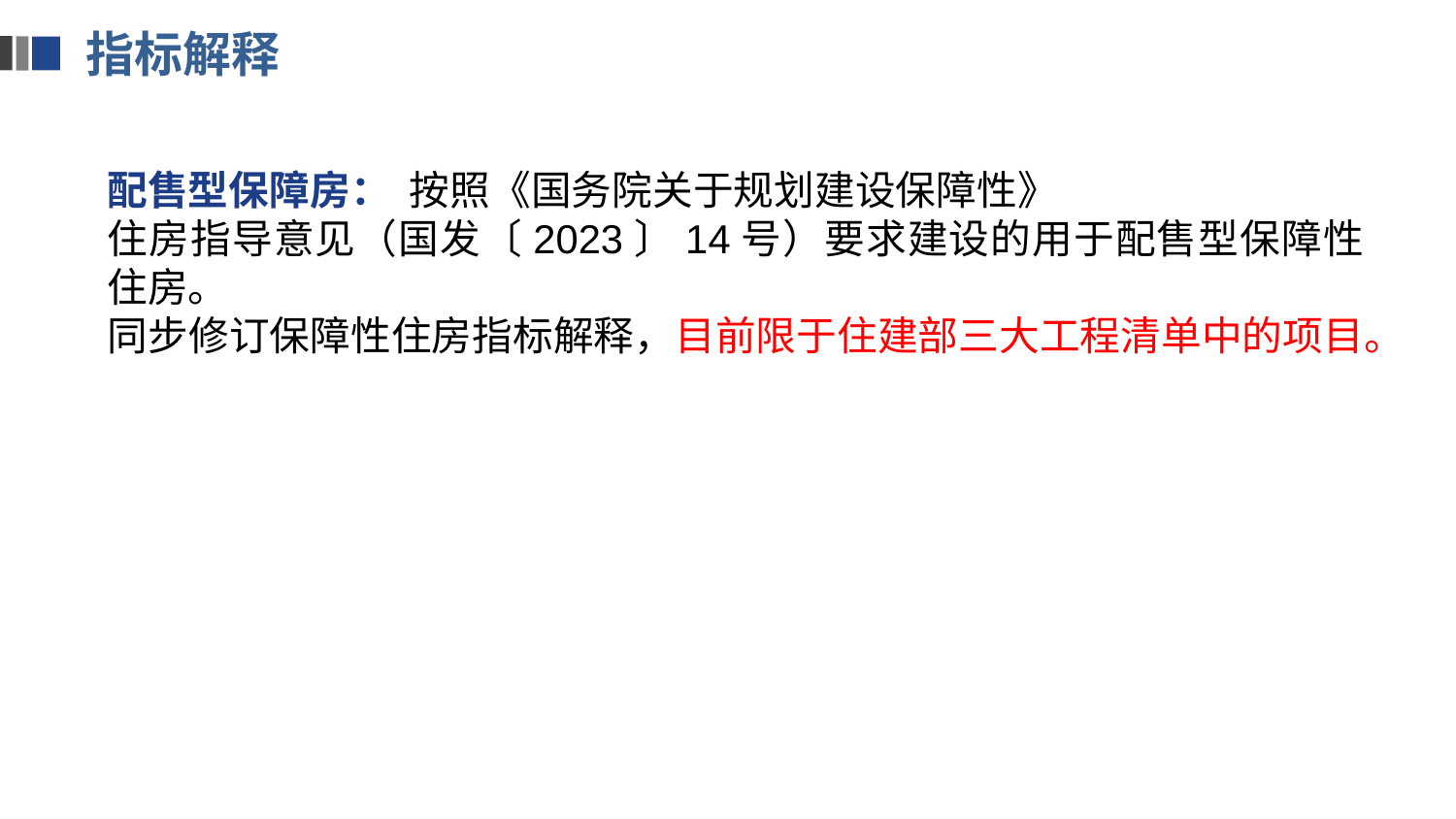

指标解释

配售型保障房：  按照《国务院关于规划建设保障性》
住房指导意见（国发〔2023〕14号）要求建设的用于配售型保障性住房。
同步修订保障性住房指标解释，目前限于住建部三大工程清单中的项目。